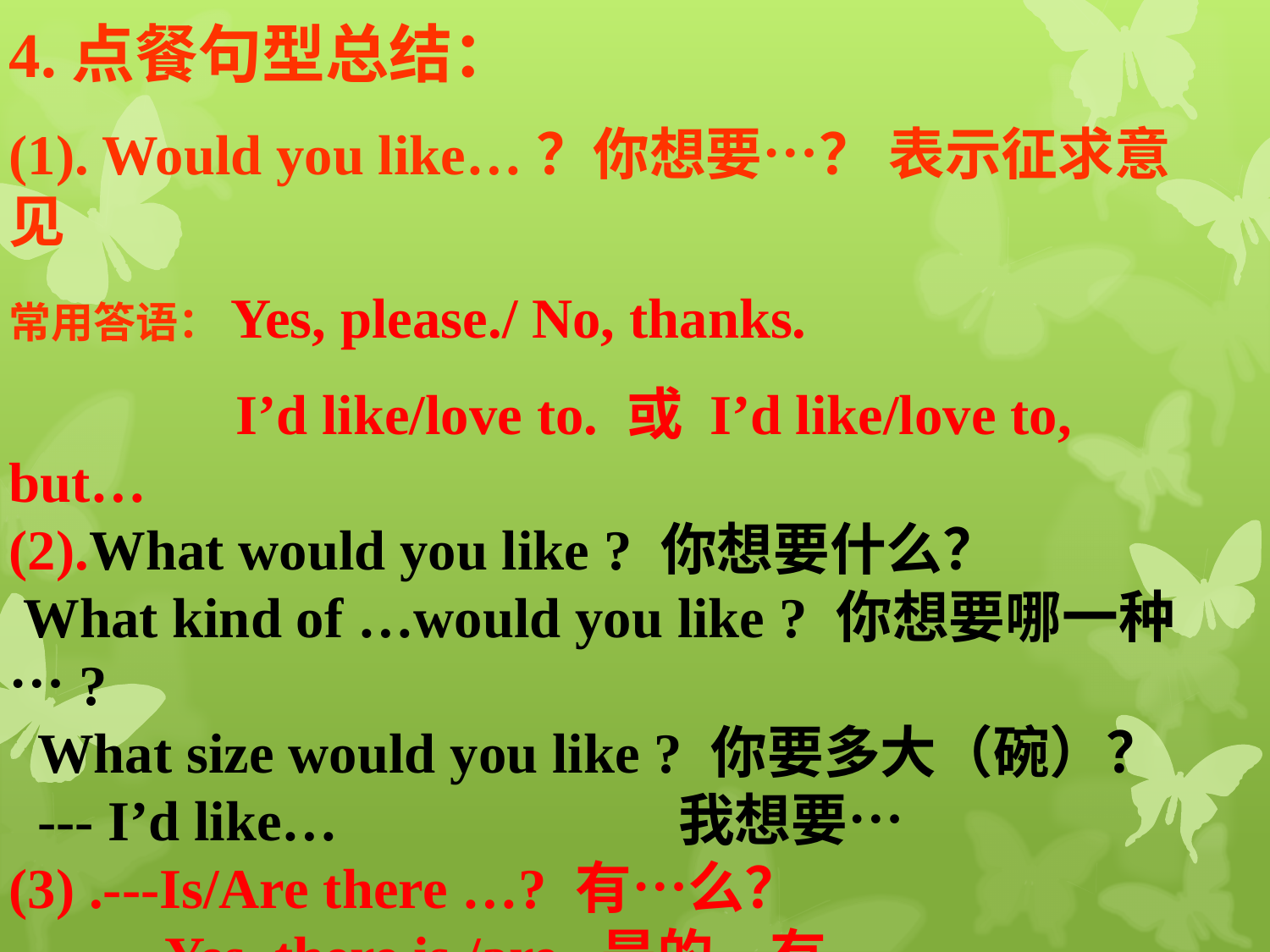

4.点餐句型总结：
(1). Would you like…？你想要…？ 表示征求意见
常用答语：Yes, please./ No, thanks.
                I’d like/love to. 或 I’d like/love to, but…
(2).What would you like ? 你想要什么？
 What kind of …would you like ? 你想要哪一种…?
  What size would you like ? 你要多大（碗）？
  --- I’d like…                       我想要…
(3) .---Is/Are there …? 有…么？
       ---Yes, there is /are. 是的，有。
(4)May I take / have your order?可以点餐了吗？